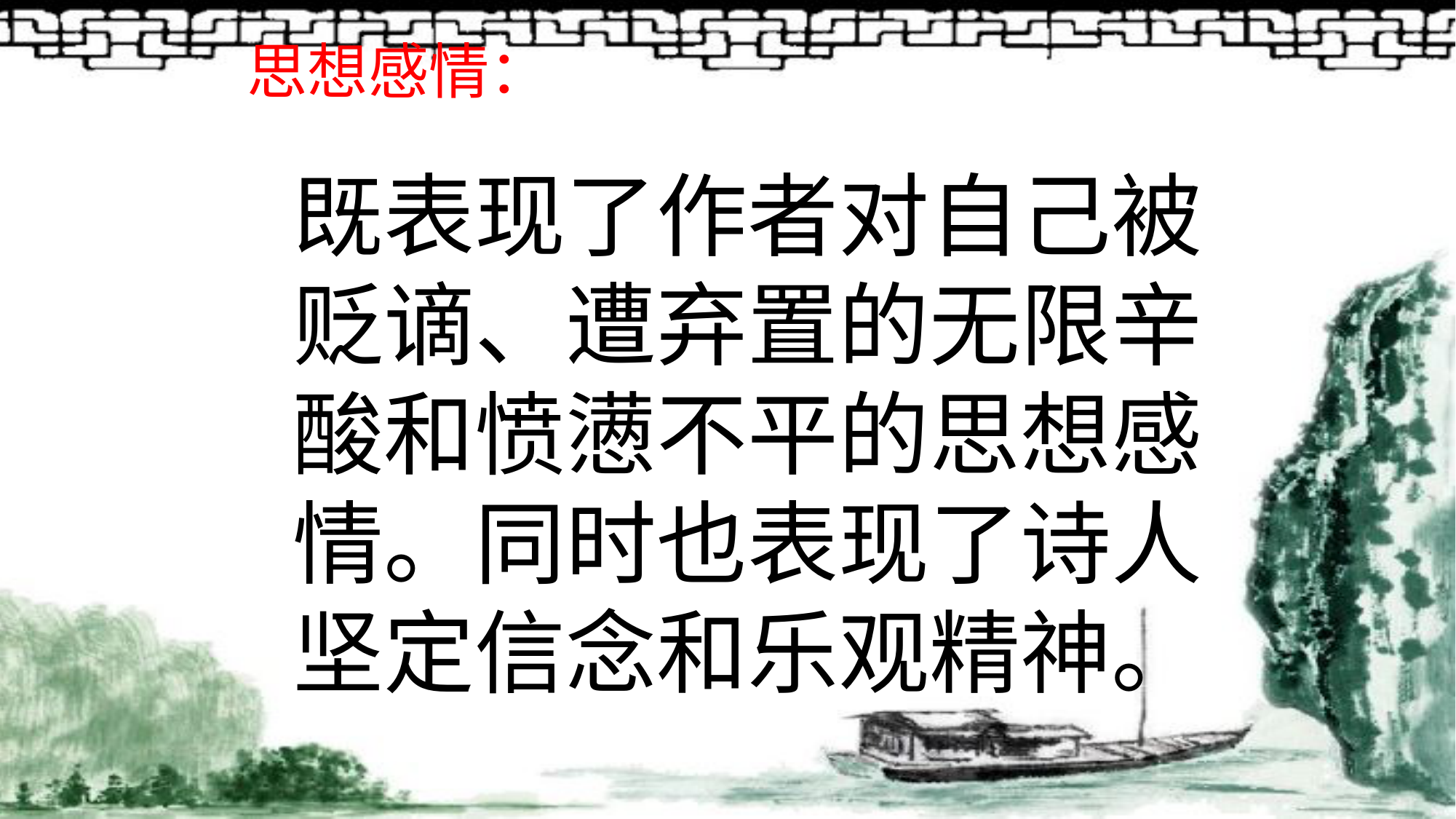

思想感情：
既表现了作者对自己被贬谪、遭弃置的无限辛酸和愤懑不平的思想感情。同时也表现了诗人坚定信念和乐观精神。